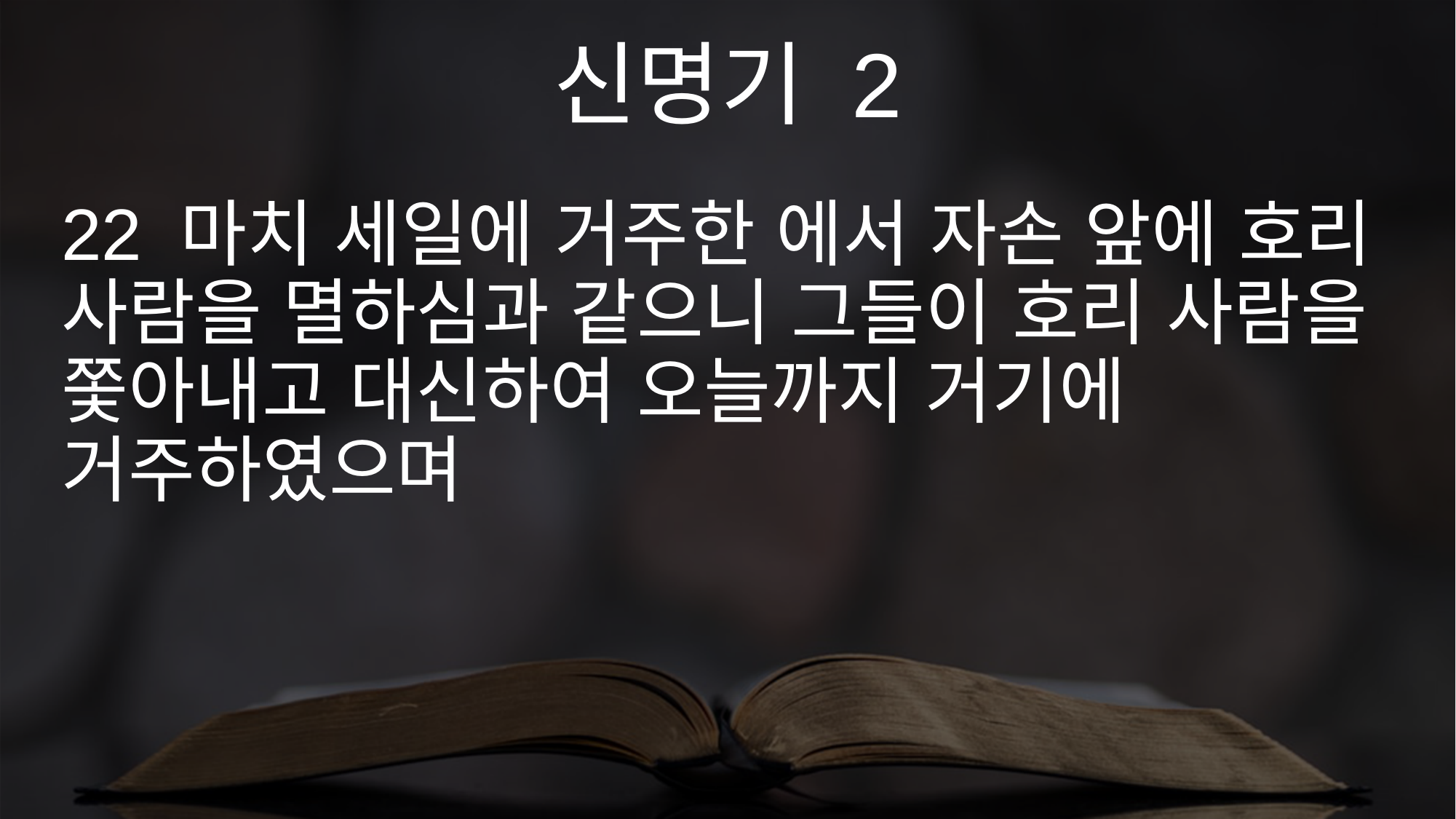

신명기 2
22 마치 세일에 거주한 에서 자손 앞에 호리 사람을 멸하심과 같으니 그들이 호리 사람을 쫓아내고 대신하여 오늘까지 거기에 거주하였으며